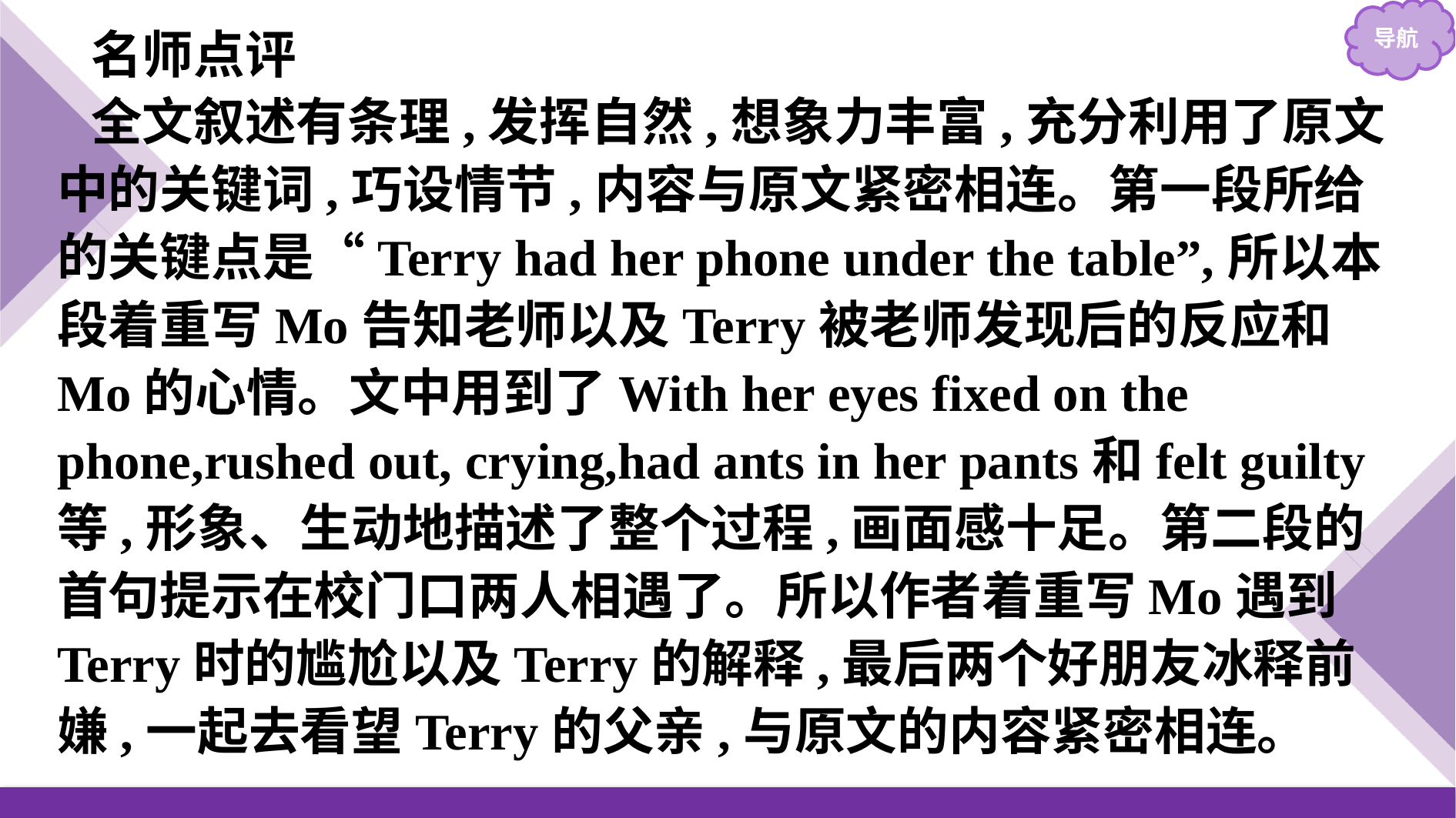

名师点评
全文叙述有条理,发挥自然,想象力丰富,充分利用了原文中的关键词,巧设情节,内容与原文紧密相连。第一段所给的关键点是“Terry had her phone under the table”,所以本段着重写Mo告知老师以及Terry被老师发现后的反应和Mo的心情。文中用到了With her eyes fixed on the phone,rushed out, crying,had ants in her pants和felt guilty等,形象、生动地描述了整个过程,画面感十足。第二段的首句提示在校门口两人相遇了。所以作者着重写Mo遇到Terry时的尴尬以及Terry的解释,最后两个好朋友冰释前嫌,一起去看望Terry的父亲,与原文的内容紧密相连。